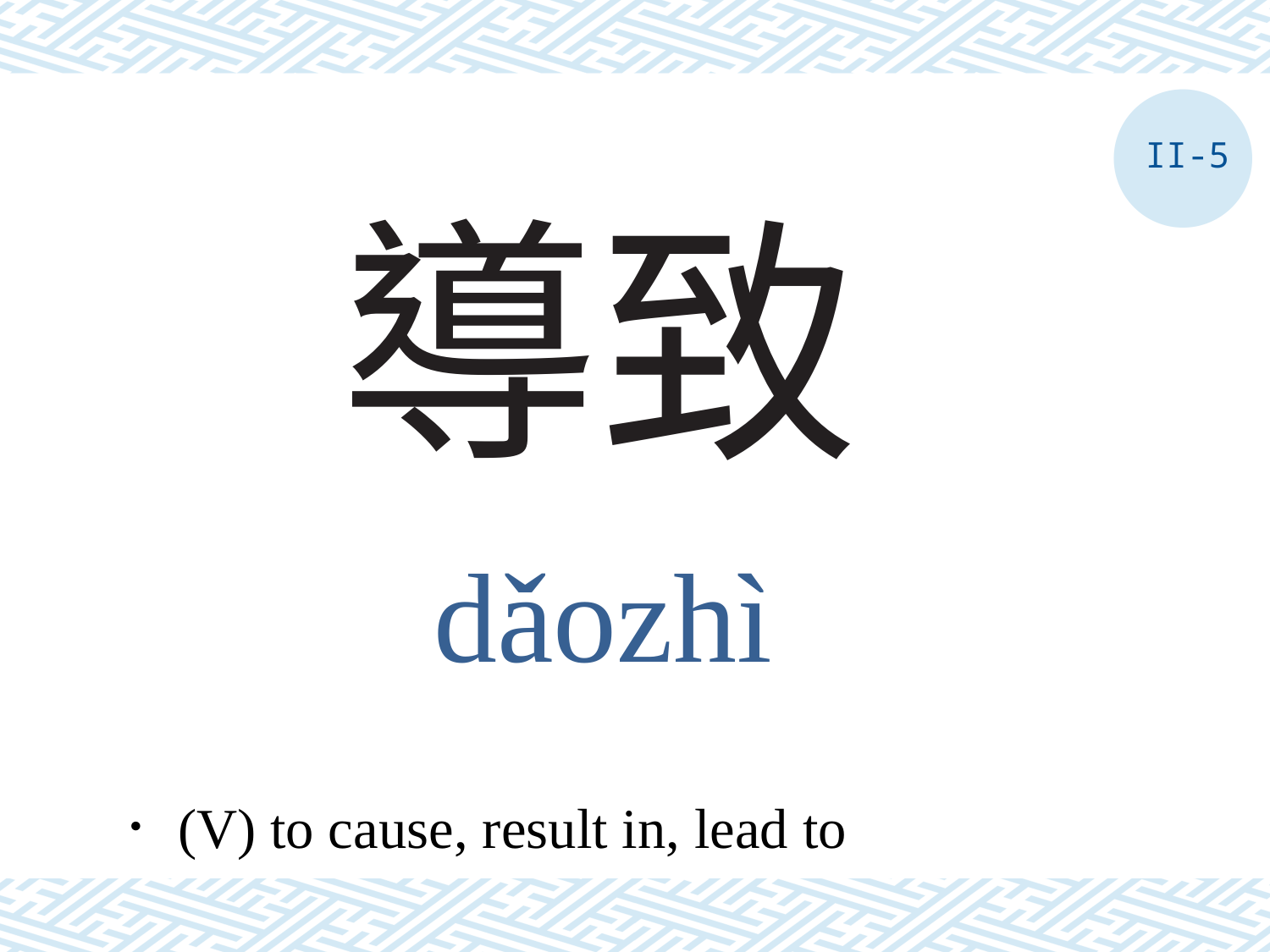

II-5

# 導致
dǎozhì
．(V) to cause, result in, lead to